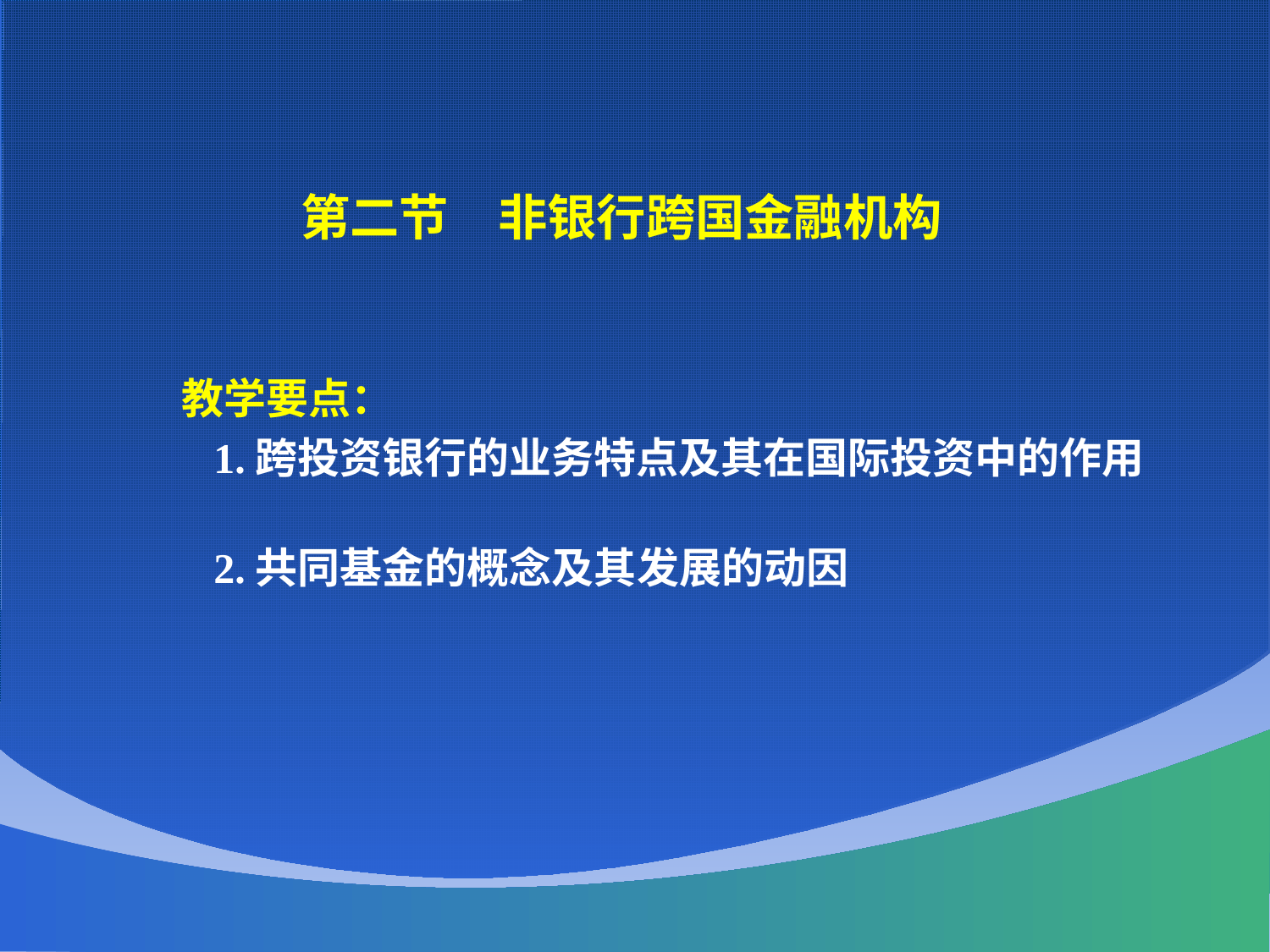

第二节　非银行跨国金融机构

          教学要点：
             1.跨投资银行的业务特点及其在国际投资中的作用
             2.共同基金的概念及其发展的动因